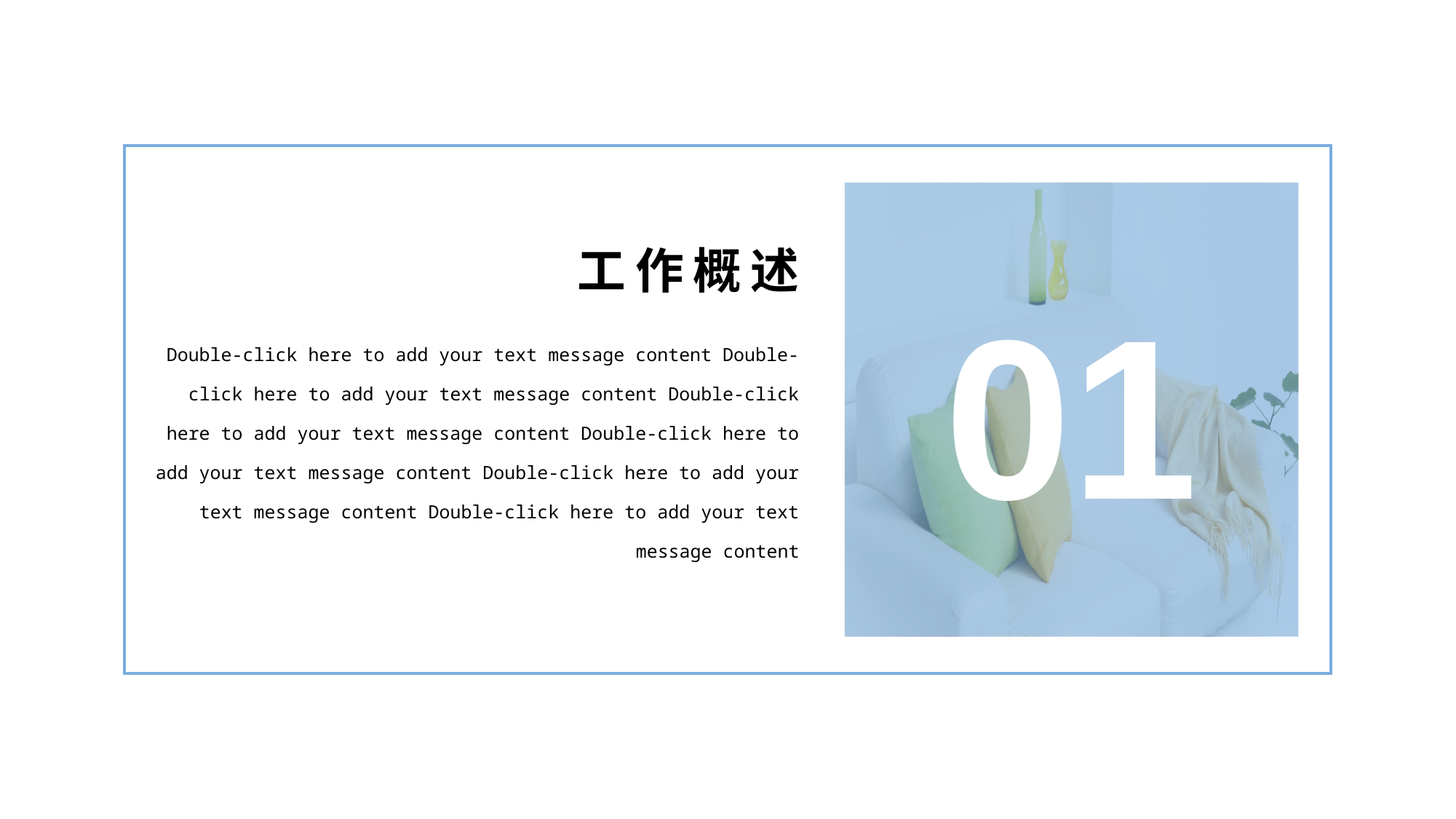

01
工作概述
Double-click here to add your text message content Double-click here to add your text message content Double-click here to add your text message content Double-click here to add your text message content Double-click here to add your text message content Double-click here to add your text message content